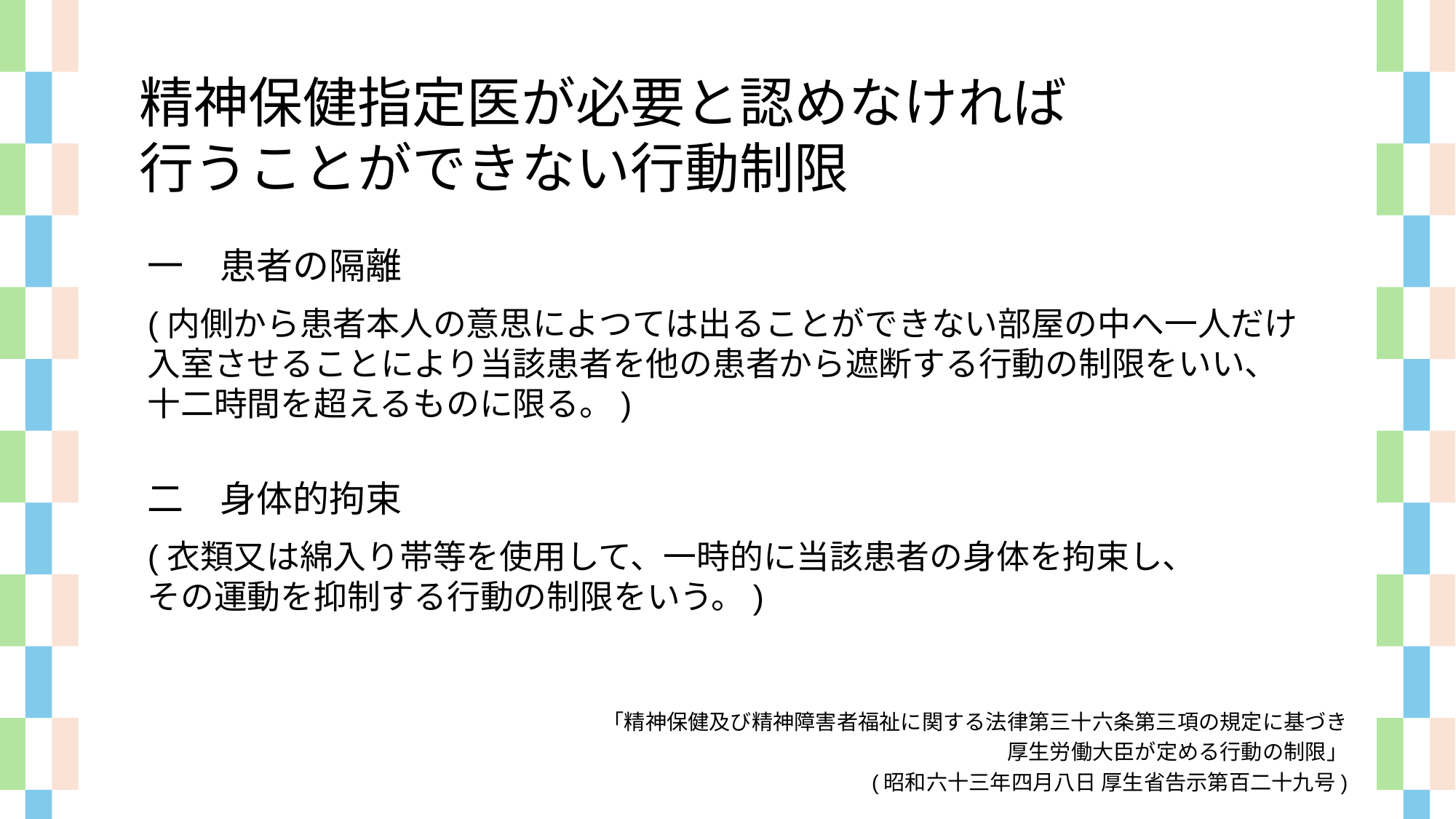

精神保健指定医が必要と認めなければ
行うことができない行動制限
一　患者の隔離
(内側から患者本人の意思によつては出ることができない部屋の中へ一人だけ
入室させることにより当該患者を他の患者から遮断する行動の制限をいい、
十二時間を超えるものに限る。)
二　身体的拘束
(衣類又は綿入り帯等を使用して、一時的に当該患者の身体を拘束し、
その運動を抑制する行動の制限をいう。)
「精神保健及び精神障害者福祉に関する法律第三十六条第三項の規定に基づき
厚生労働大臣が定める行動の制限」
(昭和六十三年四月八日 厚生省告示第百二十九号)